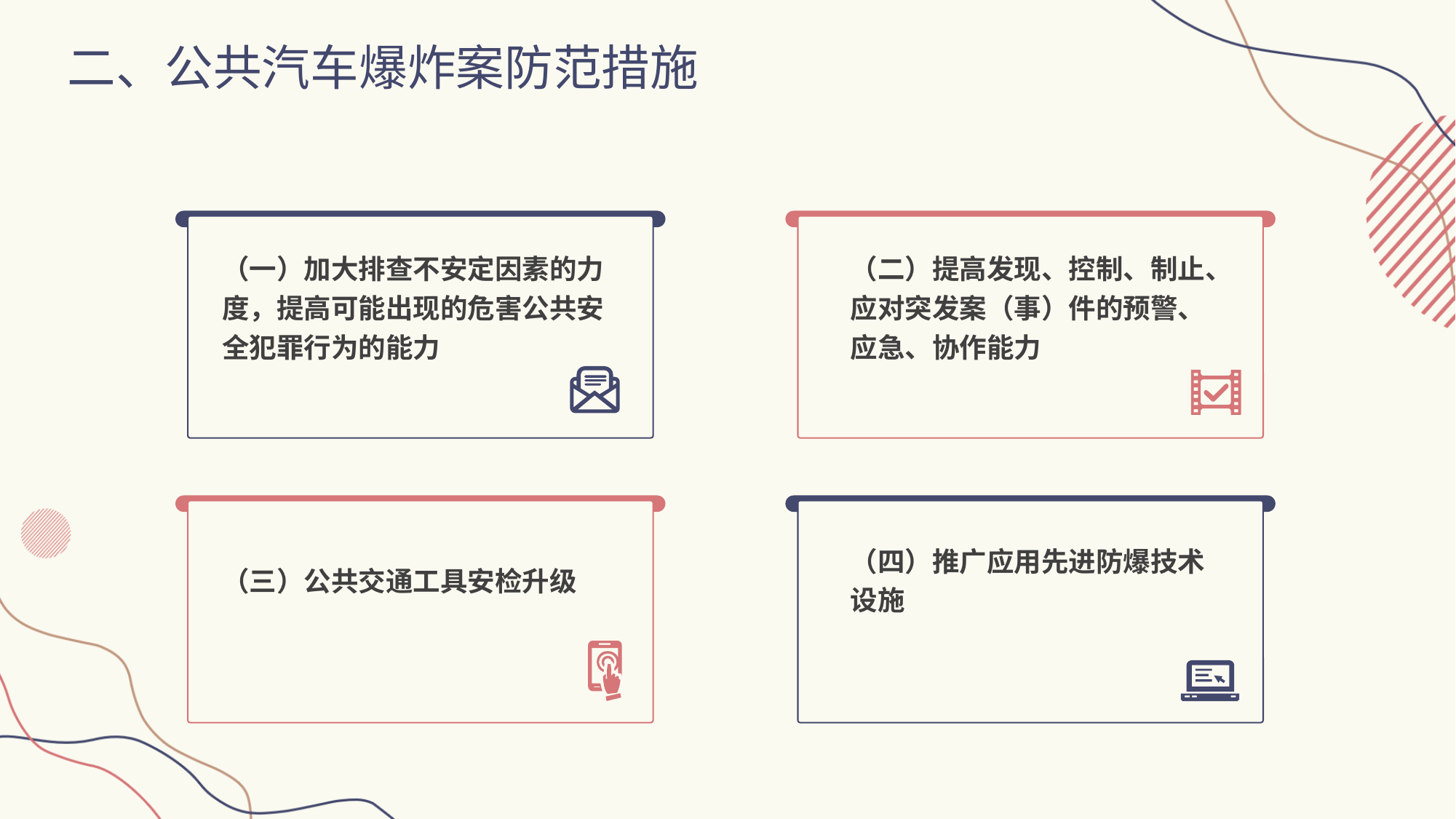

二、公共汽车爆炸案防范措施

（一）加大排查不安定因素的力度，提高可能出现的危害公共安全犯罪行为的能力

（二）提高发现、控制、制止、应对突发案（事）件的预警、应急、协作能力

（三）公共交通工具安检升级

（四）推广应用先进防爆技术设施